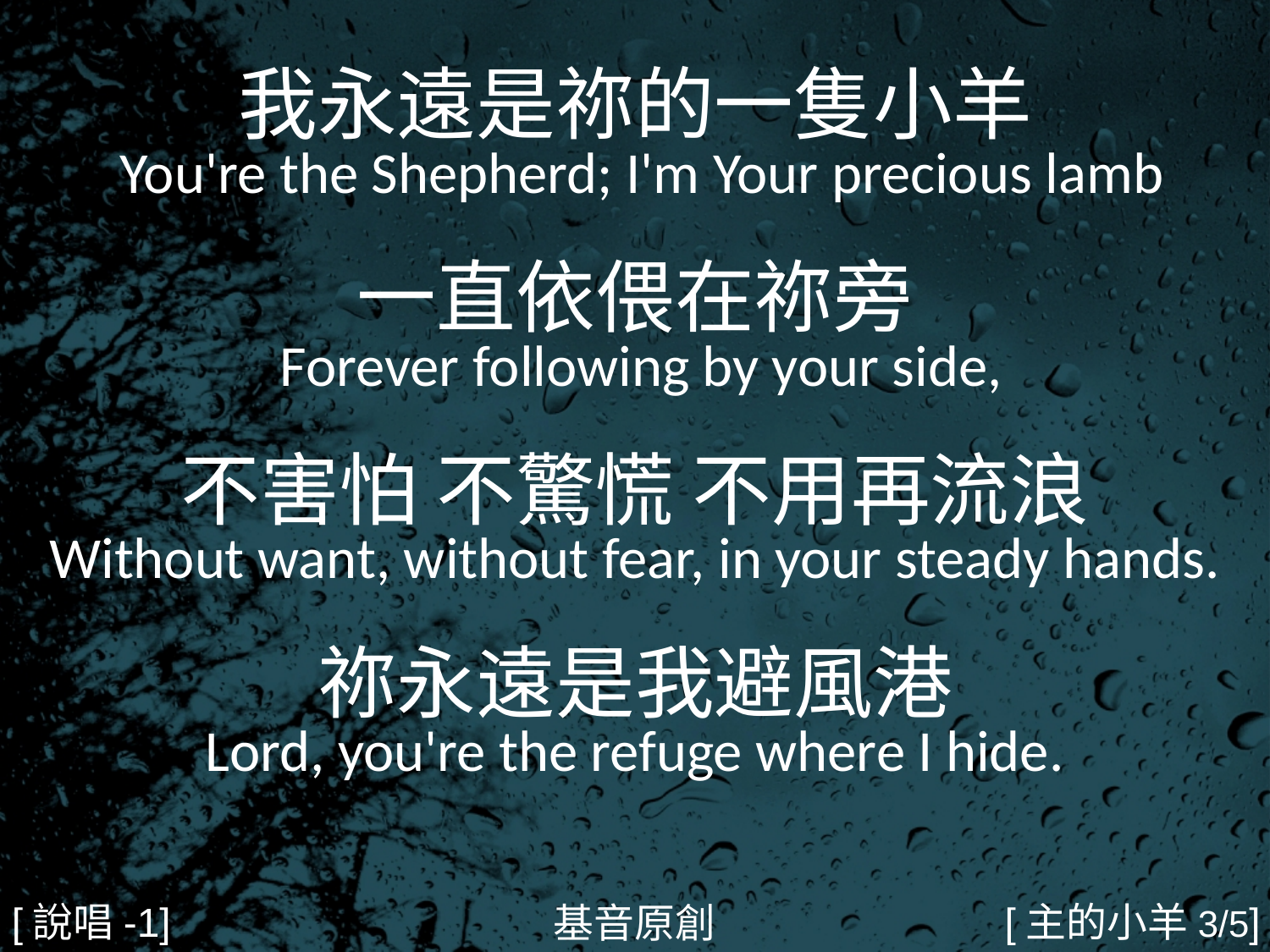

我永遠是祢的一隻小羊
 You're the Shepherd; I'm Your precious lamb

一直依偎在祢旁
 Forever following by your side,

不害怕 不驚慌 不用再流浪
Without want, without fear, in your steady hands.

祢永遠是我避風港
Lord, you're the refuge where I hide.

#

[說唱-1]
[主的小羊3/5]
基音原創